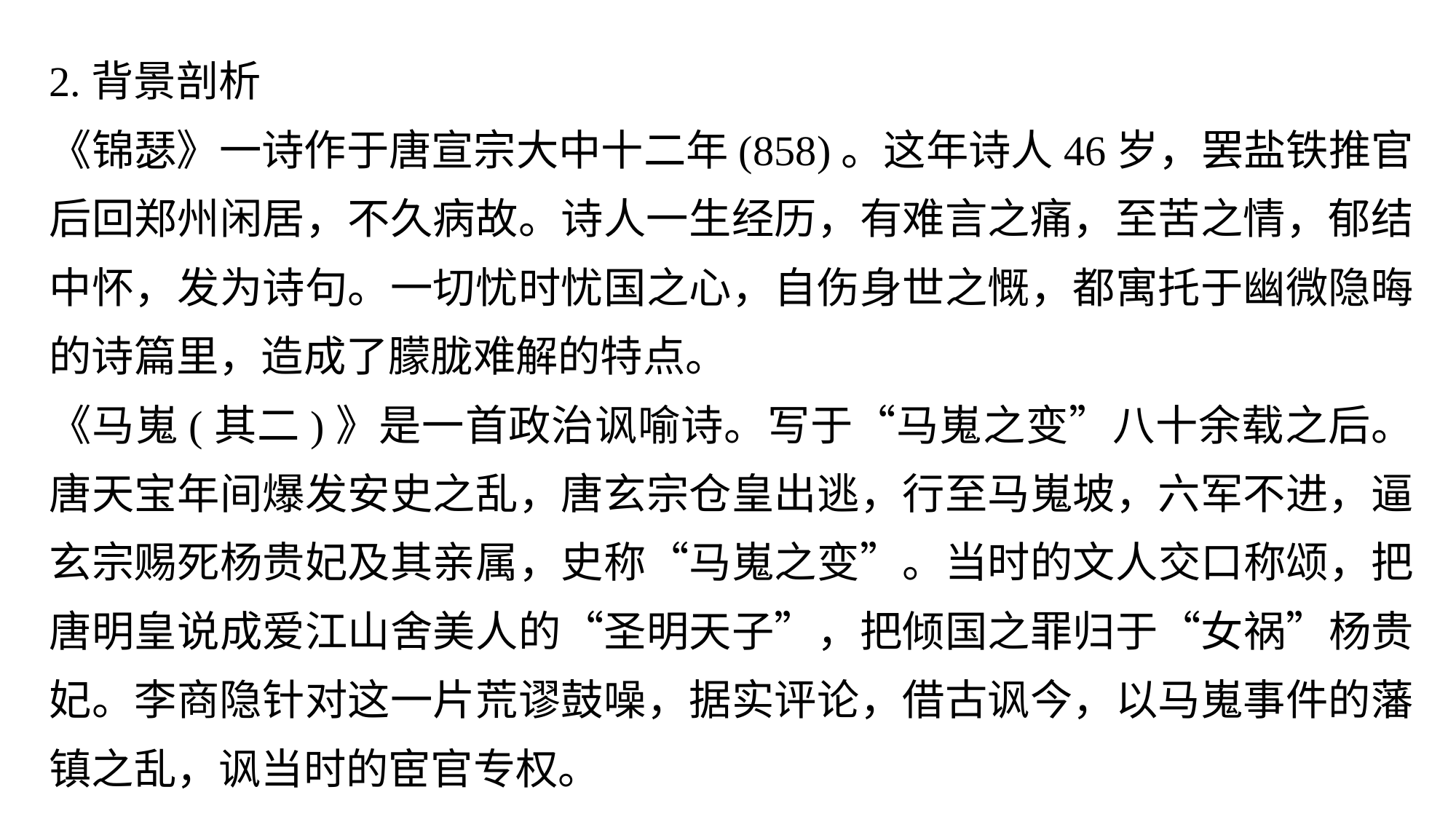

2.背景剖析
《锦瑟》一诗作于唐宣宗大中十二年(858)。这年诗人46岁，罢盐铁推官后回郑州闲居，不久病故。诗人一生经历，有难言之痛，至苦之情，郁结中怀，发为诗句。一切忧时忧国之心，自伤身世之慨，都寓托于幽微隐晦的诗篇里，造成了朦胧难解的特点。
《马嵬(其二)》是一首政治讽喻诗。写于“马嵬之变”八十余载之后。唐天宝年间爆发安史之乱，唐玄宗仓皇出逃，行至马嵬坡，六军不进，逼玄宗赐死杨贵妃及其亲属，史称“马嵬之变”。当时的文人交口称颂，把唐明皇说成爱江山舍美人的“圣明天子”，把倾国之罪归于“女祸”杨贵妃。李商隐针对这一片荒谬鼓噪，据实评论，借古讽今，以马嵬事件的藩镇之乱，讽当时的宦官专权。